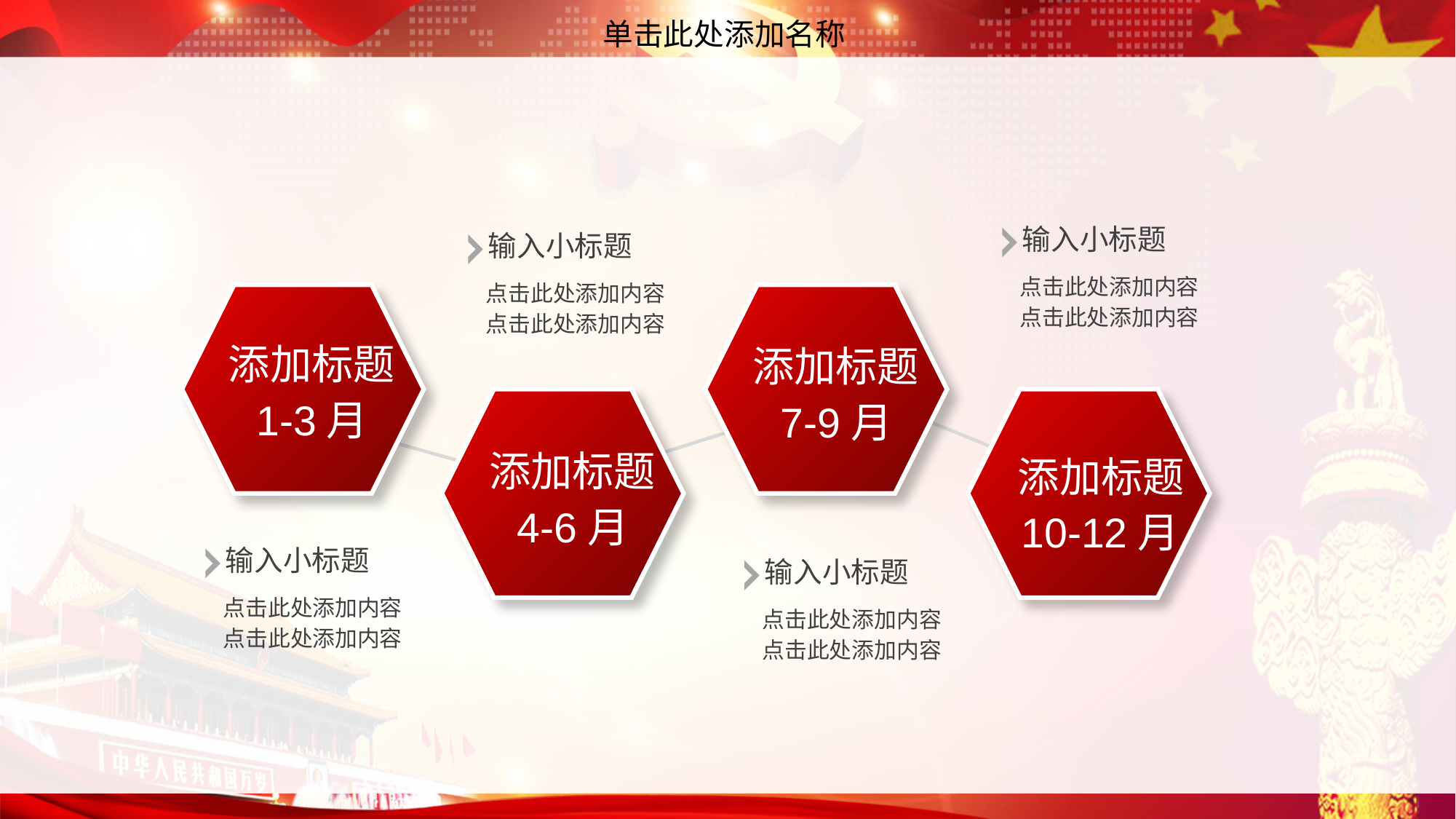

单击此处添加名称

输入小标题

点击此处添加内容
点击此处添加内容
输入小标题

点击此处添加内容
点击此处添加内容

添加标题
1-3月
添加标题
7-9月

添加标题
4-6月
添加标题
10-12月
输入小标题

点击此处添加内容
点击此处添加内容
输入小标题

点击此处添加内容
点击此处添加内容